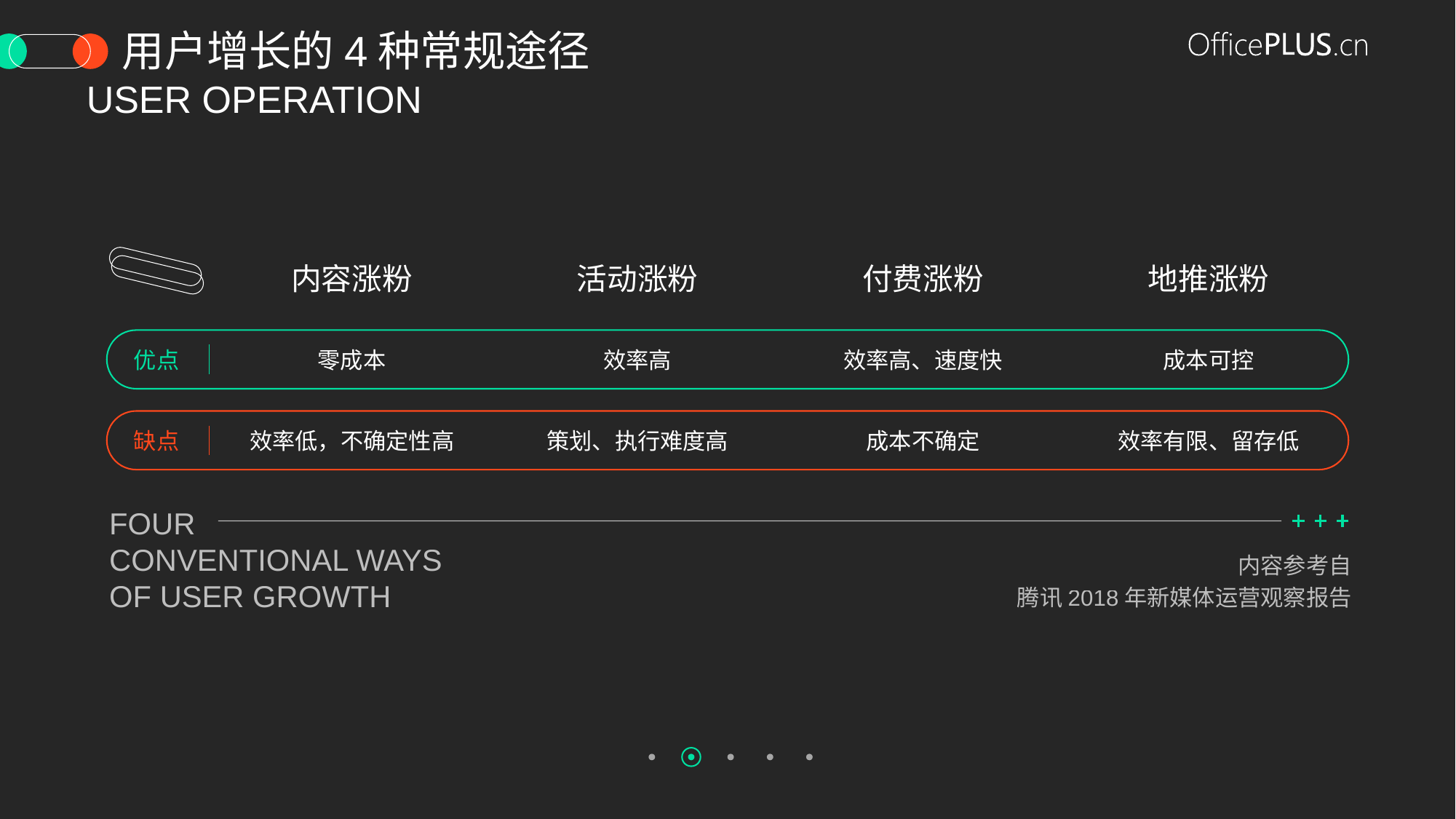

用户增长的4种常规途径
User operation
Method 1
Method 2
Method 3
Method 4

内容涨粉
活动涨粉
付费涨粉
地推涨粉

优点
零成本
效率高
效率高、速度快
成本可控

缺点
效率低，不确定性高
策划、执行难度高
成本不确定
效率有限、留存低
Four
conventional ways
of user growth
内容参考自
腾讯2018年新媒体运营观察报告